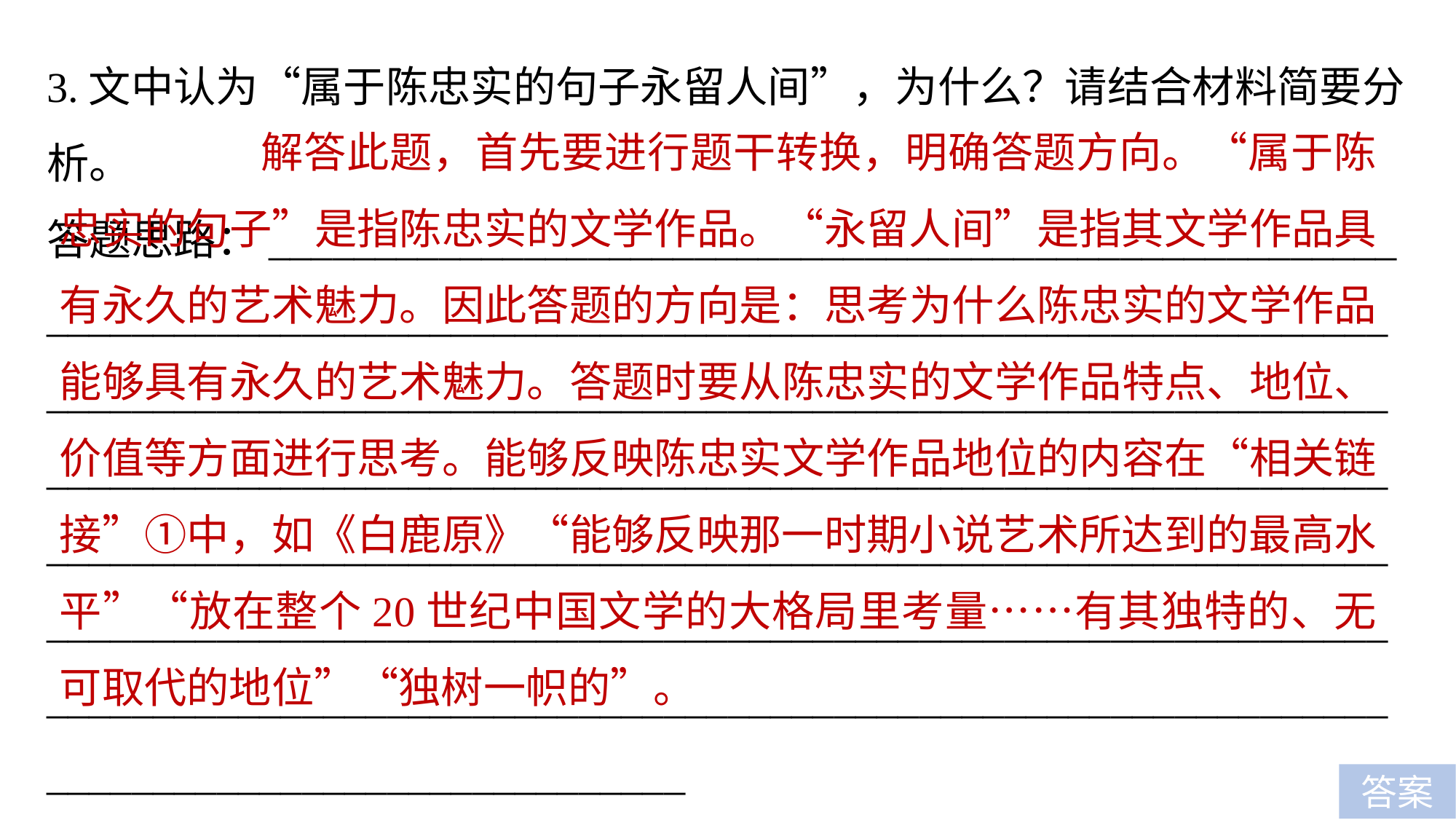

3.文中认为“属于陈忠实的句子永留人间”，为什么？请结合材料简要分析。
答题思路：_____________________________________________________
________________________________________________________________________________________________________________________________________________________________________________________________________________________________________________________________________________________________________________________________________________________________________________________________________________________
                   解答此题，首先要进行题干转换，明确答题方向。“属于陈忠实的句子”是指陈忠实的文学作品。“永留人间”是指其文学作品具有永久的艺术魅力。因此答题的方向是：思考为什么陈忠实的文学作品能够具有永久的艺术魅力。答题时要从陈忠实的文学作品特点、地位、价值等方面进行思考。能够反映陈忠实文学作品地位的内容在“相关链接”①中，如《白鹿原》“能够反映那一时期小说艺术所达到的最高水平”“放在整个20世纪中国文学的大格局里考量……有其独特的、无可取代的地位”“独树一帜的”。
答案